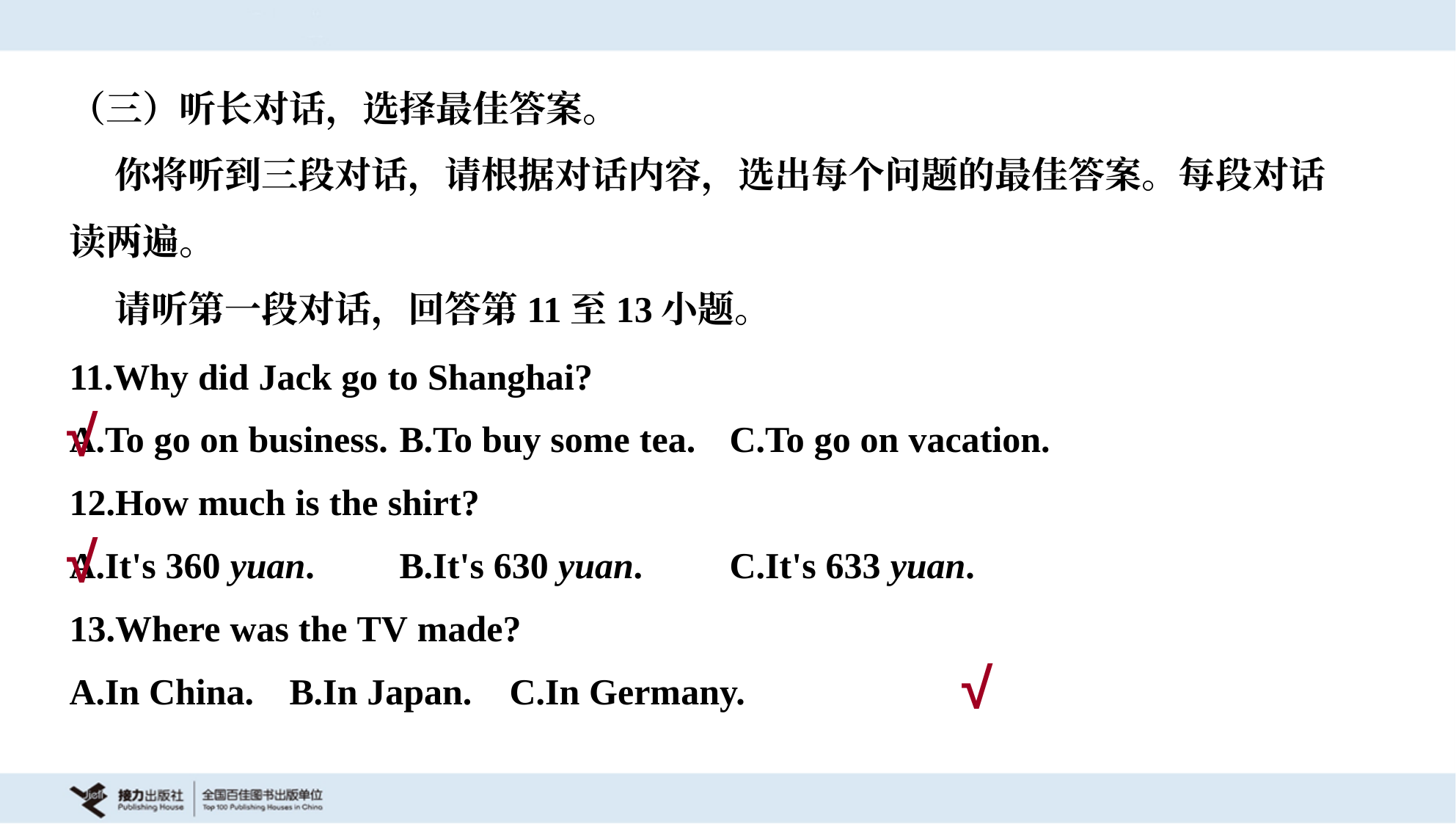

（三）听长对话，选择最佳答案。
    你将听到三段对话，请根据对话内容，选出每个问题的最佳答案。每段对话
读两遍。
    请听第一段对话，回答第11至13小题。
11.Why did Jack go to Shanghai?
A.To go on business.	B.To buy some tea.	C.To go on vacation.
√
12.How much is the shirt?
A.It's 360 yuan.	B.It's 630 yuan.	C.It's 633 yuan.
√
13.Where was the TV made?
A.In China.	B.In Japan.	C.In Germany.
√